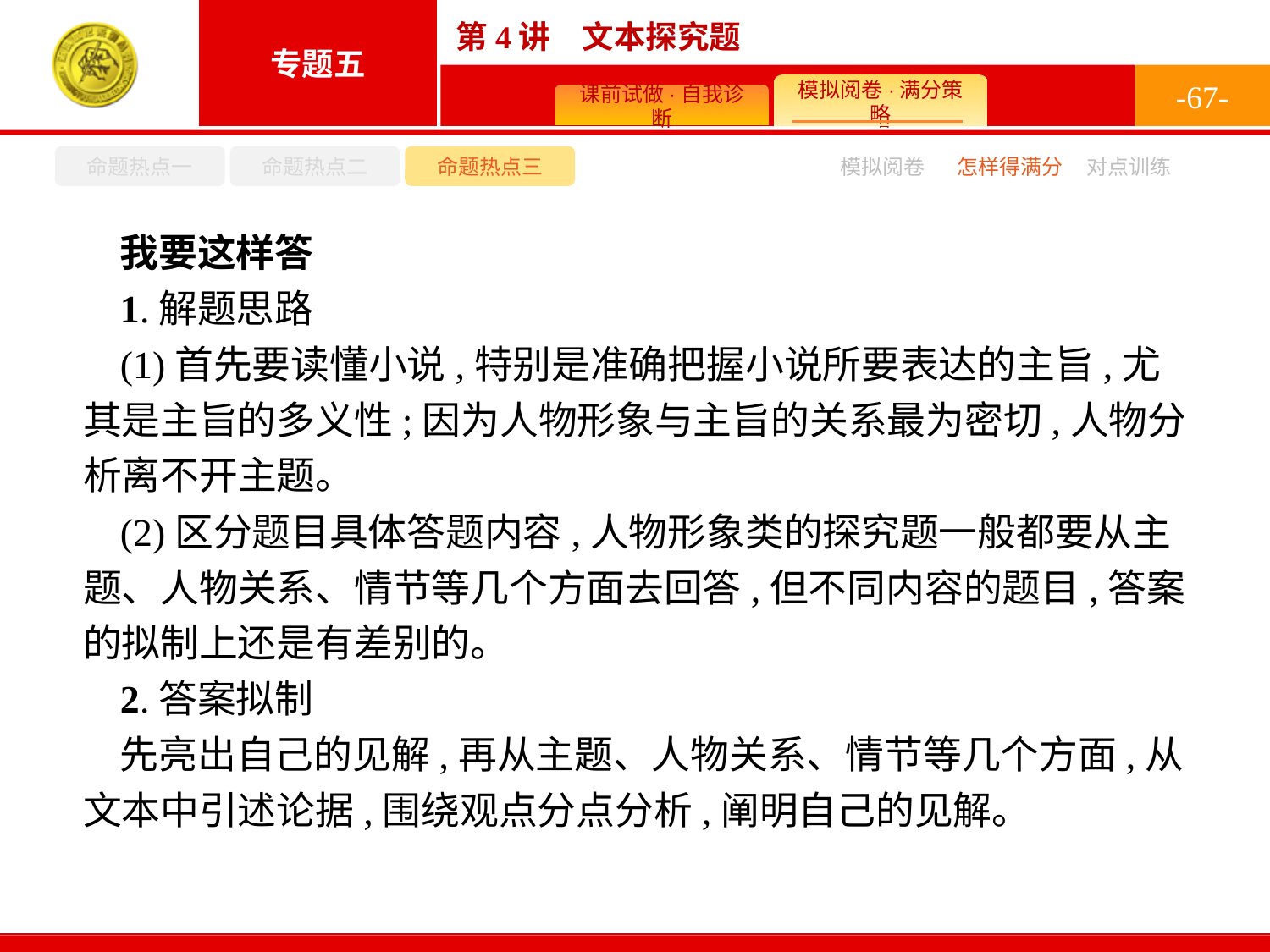

-67-
命题热点一
命题热点二
命题热点三
模拟阅卷
怎样得满分
对点训练
我要这样答
1.解题思路
(1)首先要读懂小说,特别是准确把握小说所要表达的主旨,尤其是主旨的多义性;因为人物形象与主旨的关系最为密切,人物分析离不开主题。
(2)区分题目具体答题内容,人物形象类的探究题一般都要从主题、人物关系、情节等几个方面去回答,但不同内容的题目,答案的拟制上还是有差别的。
2.答案拟制
先亮出自己的见解,再从主题、人物关系、情节等几个方面,从文本中引述论据,围绕观点分点分析,阐明自己的见解。